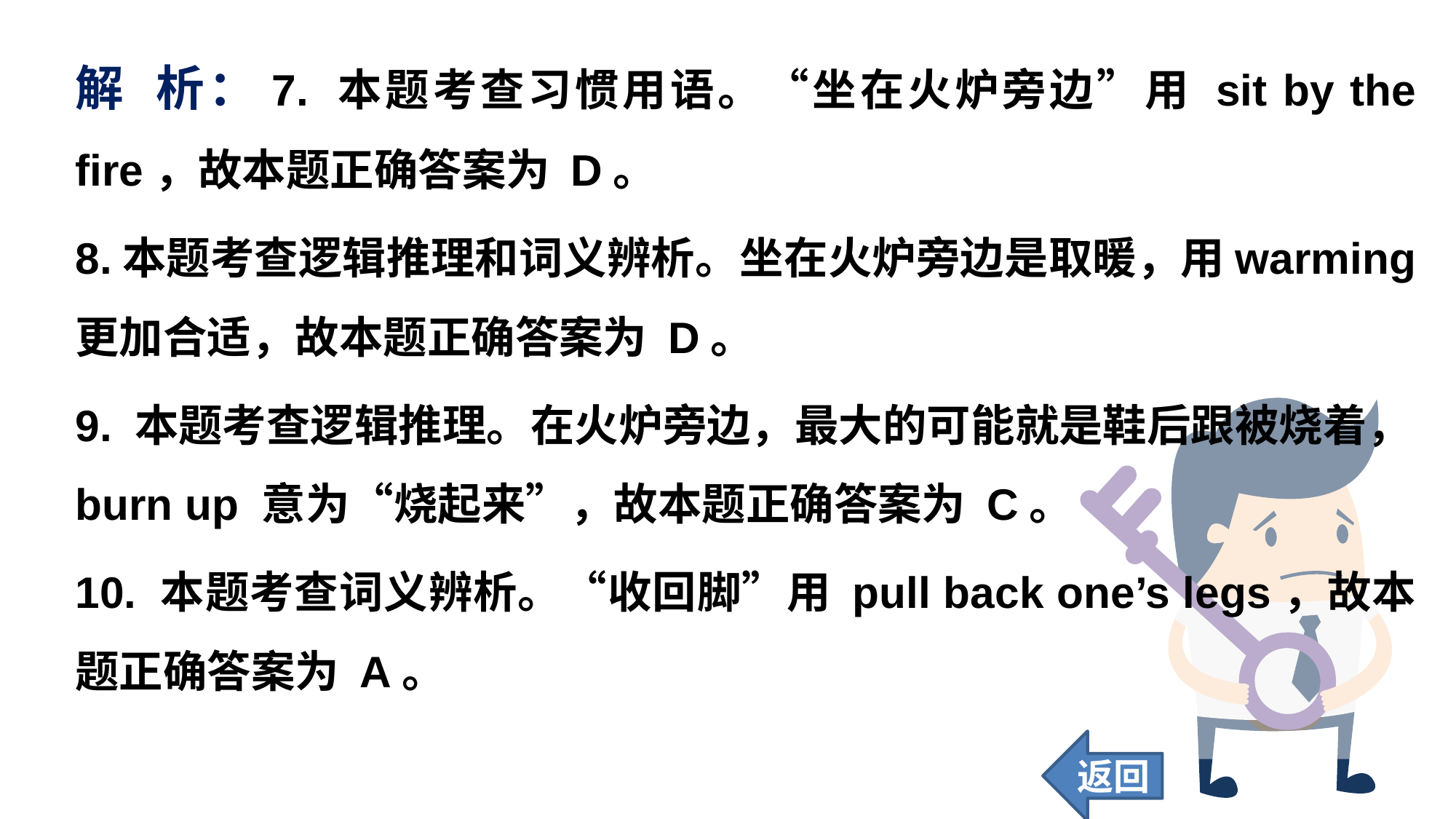

解  析：7. 本题考查习惯用语。“坐在火炉旁边”用 sit by the fire，故本题正确答案为 D。
8.本题考查逻辑推理和词义辨析。坐在火炉旁边是取暖，用warming 更加合适，故本题正确答案为 D。
9. 本题考查逻辑推理。在火炉旁边，最大的可能就是鞋后跟被烧着，burn up 意为“烧起来”，故本题正确答案为 C。
10. 本题考查词义辨析。“收回脚”用 pull back one’s legs，故本题正确答案为 A。

返回
50